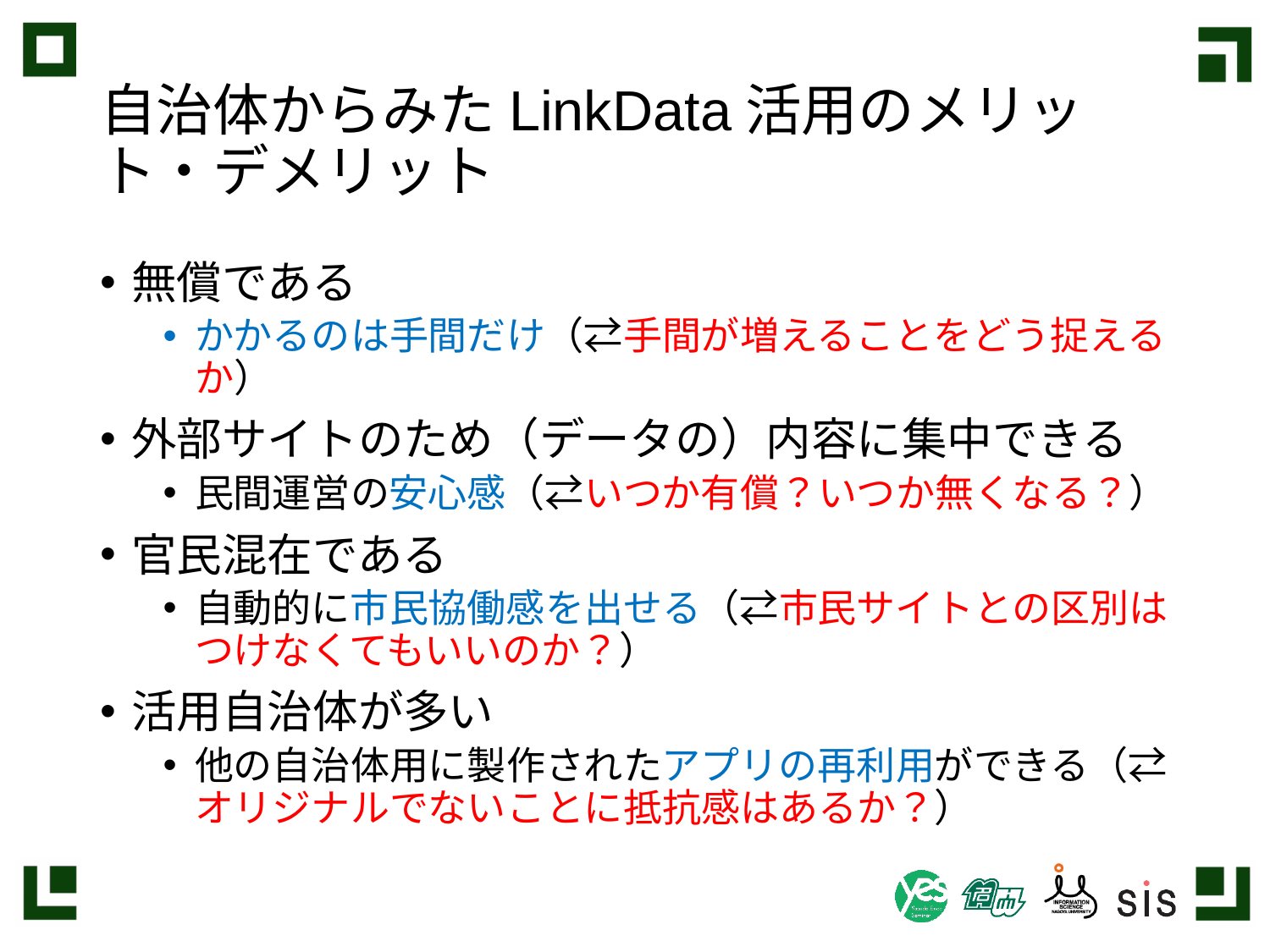

# 自治体からみたLinkData活用のメリット・デメリット
無償である
かかるのは手間だけ（⇄手間が増えることをどう捉えるか）
外部サイトのため（データの）内容に集中できる
民間運営の安心感（⇄いつか有償？いつか無くなる？）
官民混在である
自動的に市民協働感を出せる（⇄市民サイトとの区別はつけなくてもいいのか？）
活用自治体が多い
他の自治体用に製作されたアプリの再利用ができる（⇄オリジナルでないことに抵抗感はあるか？）